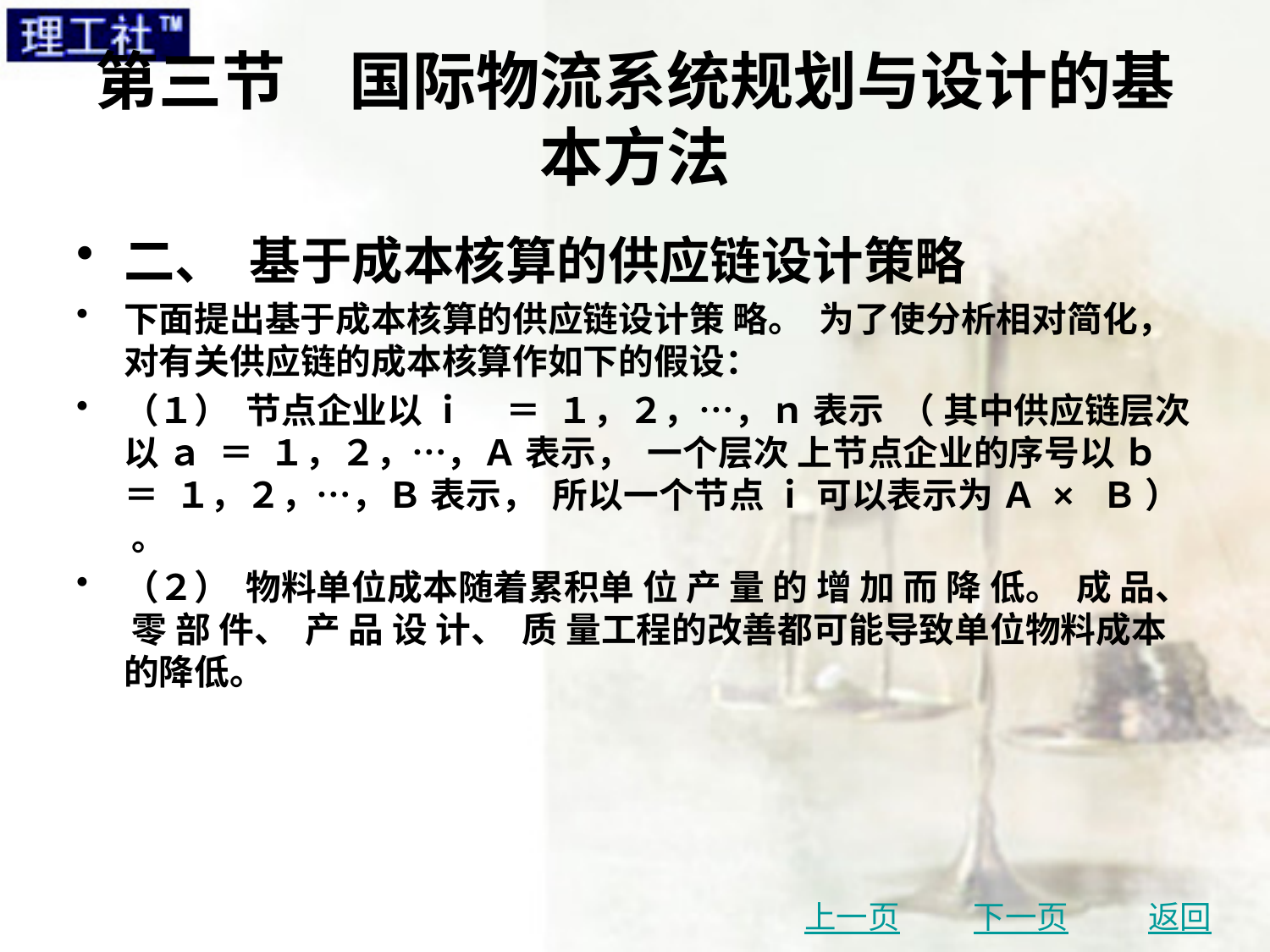

# 第三节　国际物流系统规划与设计的基本方法
二、  基于成本核算的供应链设计策略
下面提出基于成本核算的供应链设计策 略。  为了使分析相对简化，  对有关供应链的成本核算作如下的假设：
（１）  节点企业以 ｉ     ＝  １，２，…，ｎ 表示  （ 其中供应链层次以 ａ  ＝  １，２，…，Ａ 表示，  一个层次 上节点企业的序号以 ｂ   ＝  １，２，…，Ｂ 表示，  所以一个节点 ｉ 可以表示为 Ａ ×  Ｂ ） 。
（２）  物料单位成本随着累积单 位 产 量 的 增 加 而 降 低。  成 品、  零 部 件、  产 品 设 计、  质 量工程的改善都可能导致单位物料成本的降低。

上一页
下一页
返回